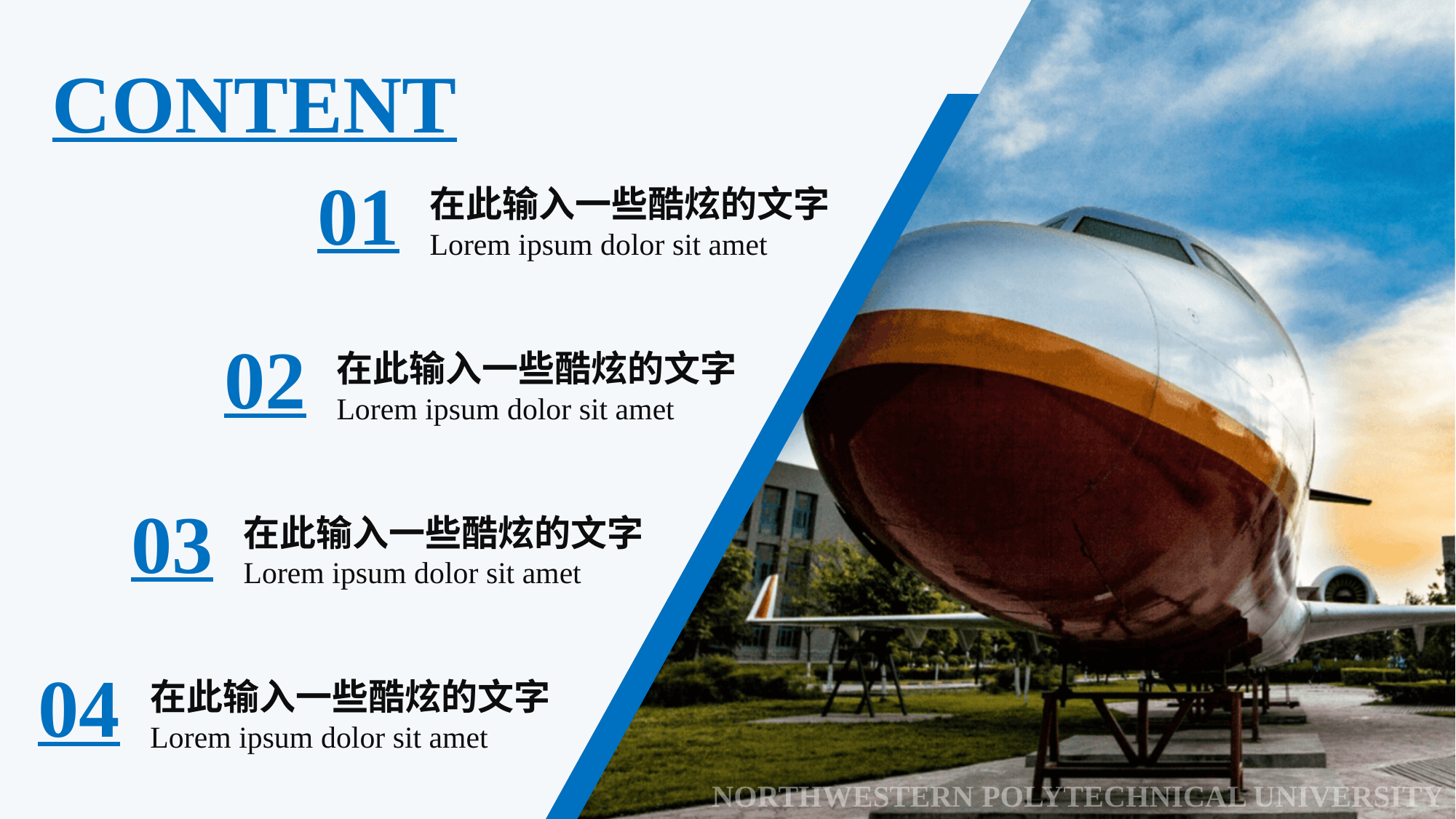

CONTENT

01
在此输入一些酷炫的文字
Lorem ipsum dolor sit amet
02
在此输入一些酷炫的文字
Lorem ipsum dolor sit amet
03
在此输入一些酷炫的文字
Lorem ipsum dolor sit amet
04
在此输入一些酷炫的文字
Lorem ipsum dolor sit amet
NORTHWESTERN POLYTECHNICAL UNIVERSITY